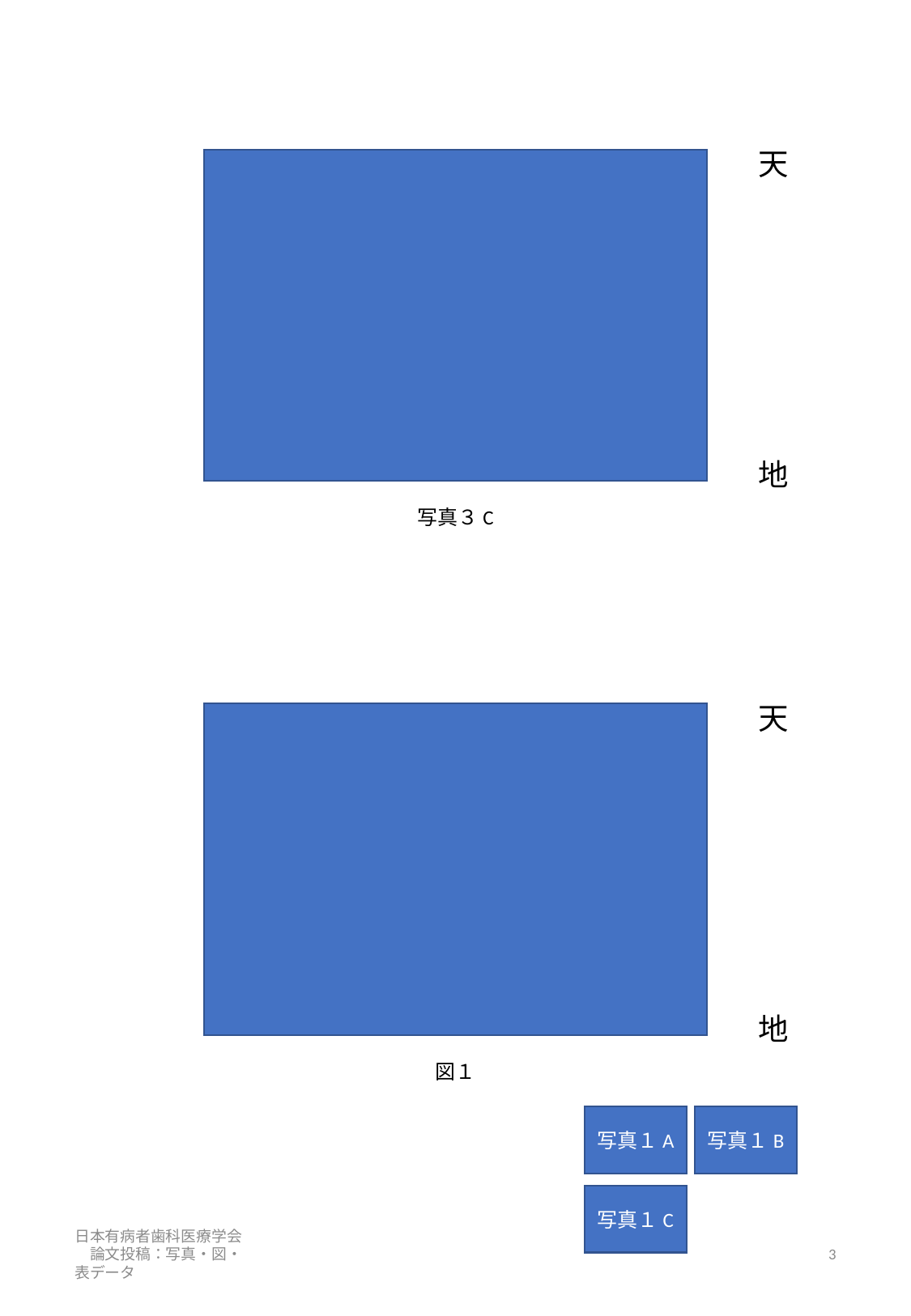

天

地
写真３C
天

地
図１
写真１A
写真１B
写真１C
日本有病者歯科医療学会　論文投稿：写真・図・表データ
3